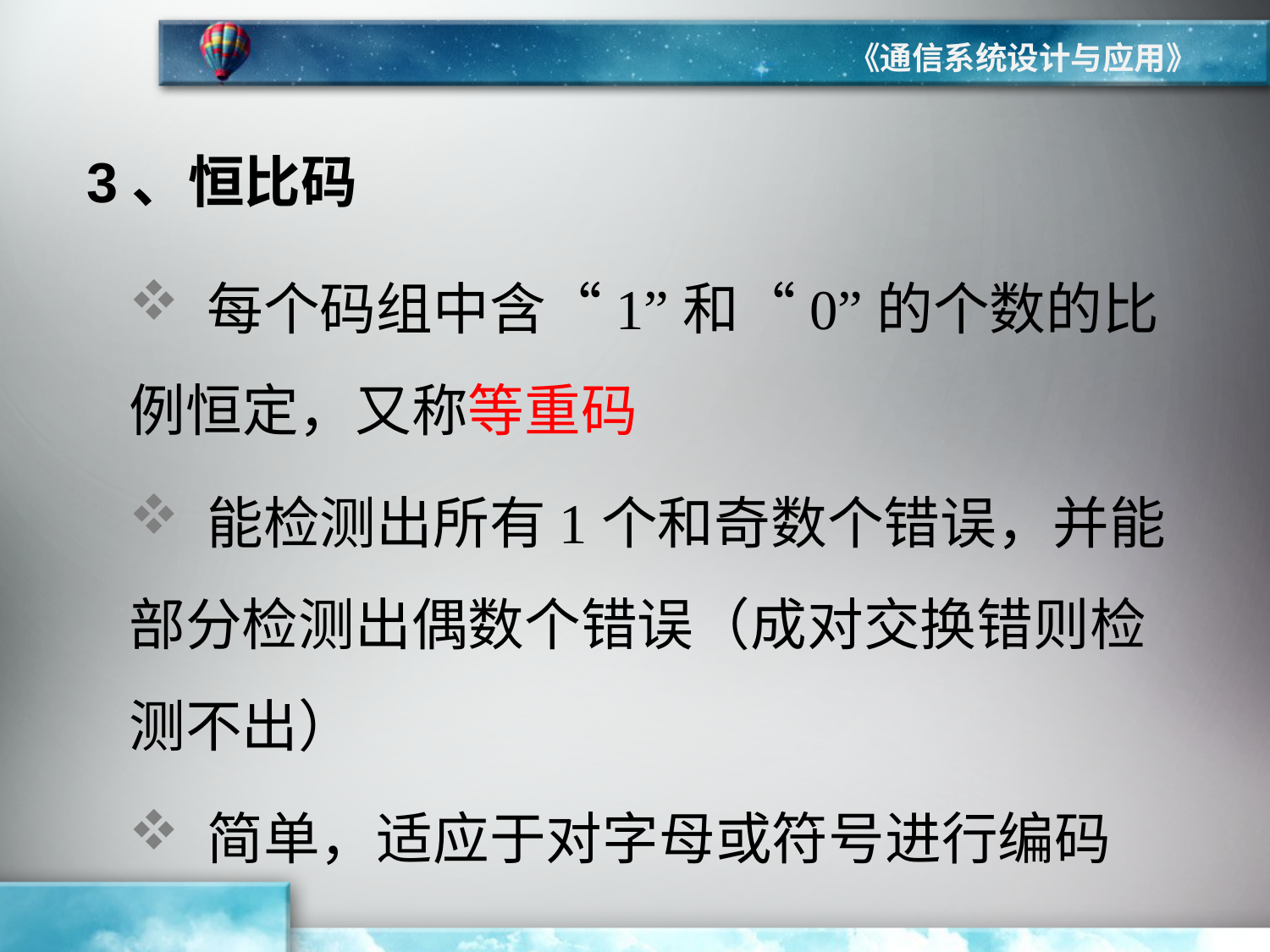

《通信系统设计与应用》
# 3、恒比码
 每个码组中含“1”和“0”的个数的比例恒定，又称等重码
 能检测出所有1个和奇数个错误，并能部分检测出偶数个错误（成对交换错则检测不出）
 简单，适应于对字母或符号进行编码